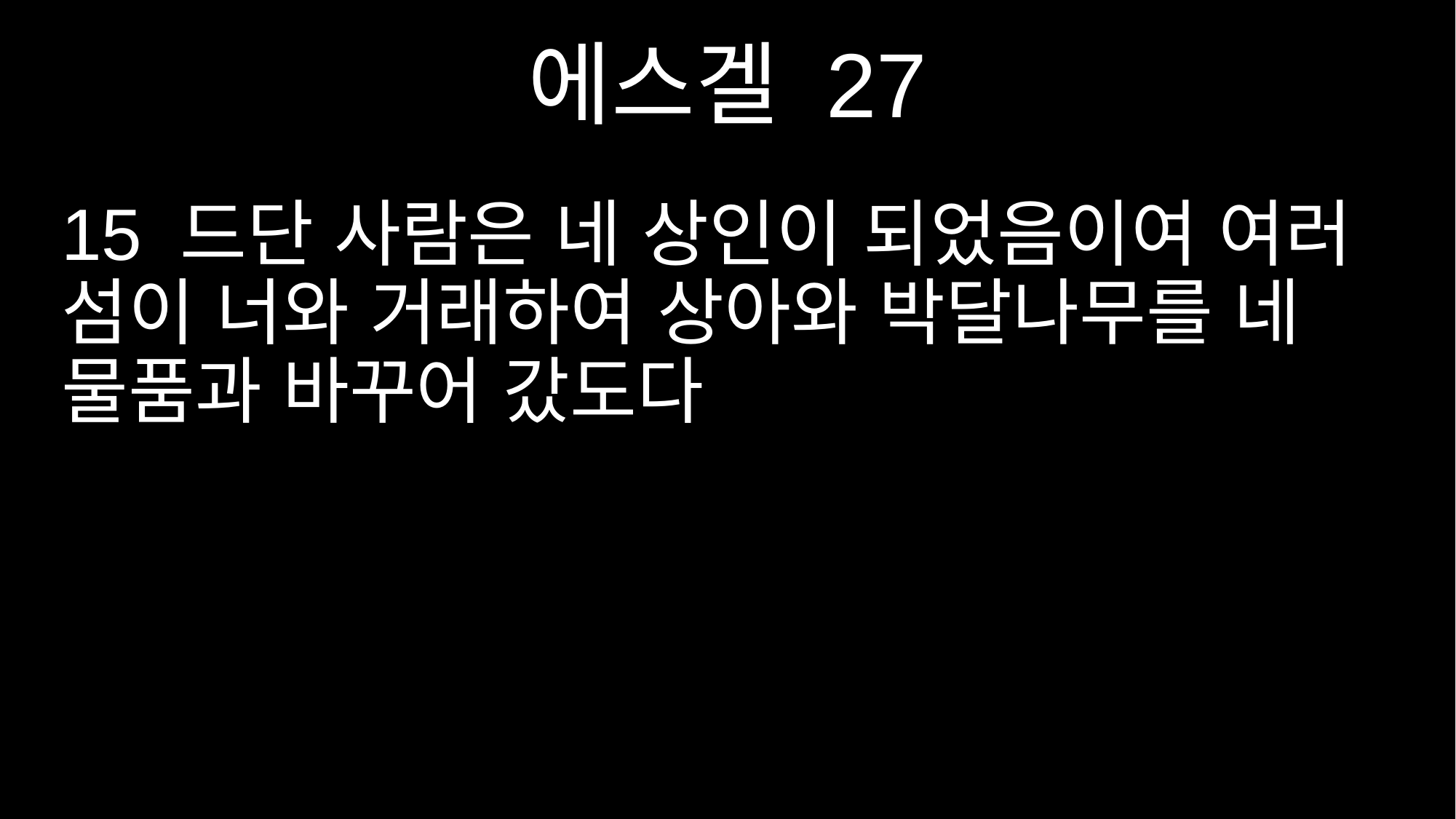

에스겔 27
15 드단 사람은 네 상인이 되었음이여 여러 섬이 너와 거래하여 상아와 박달나무를 네 물품과 바꾸어 갔도다